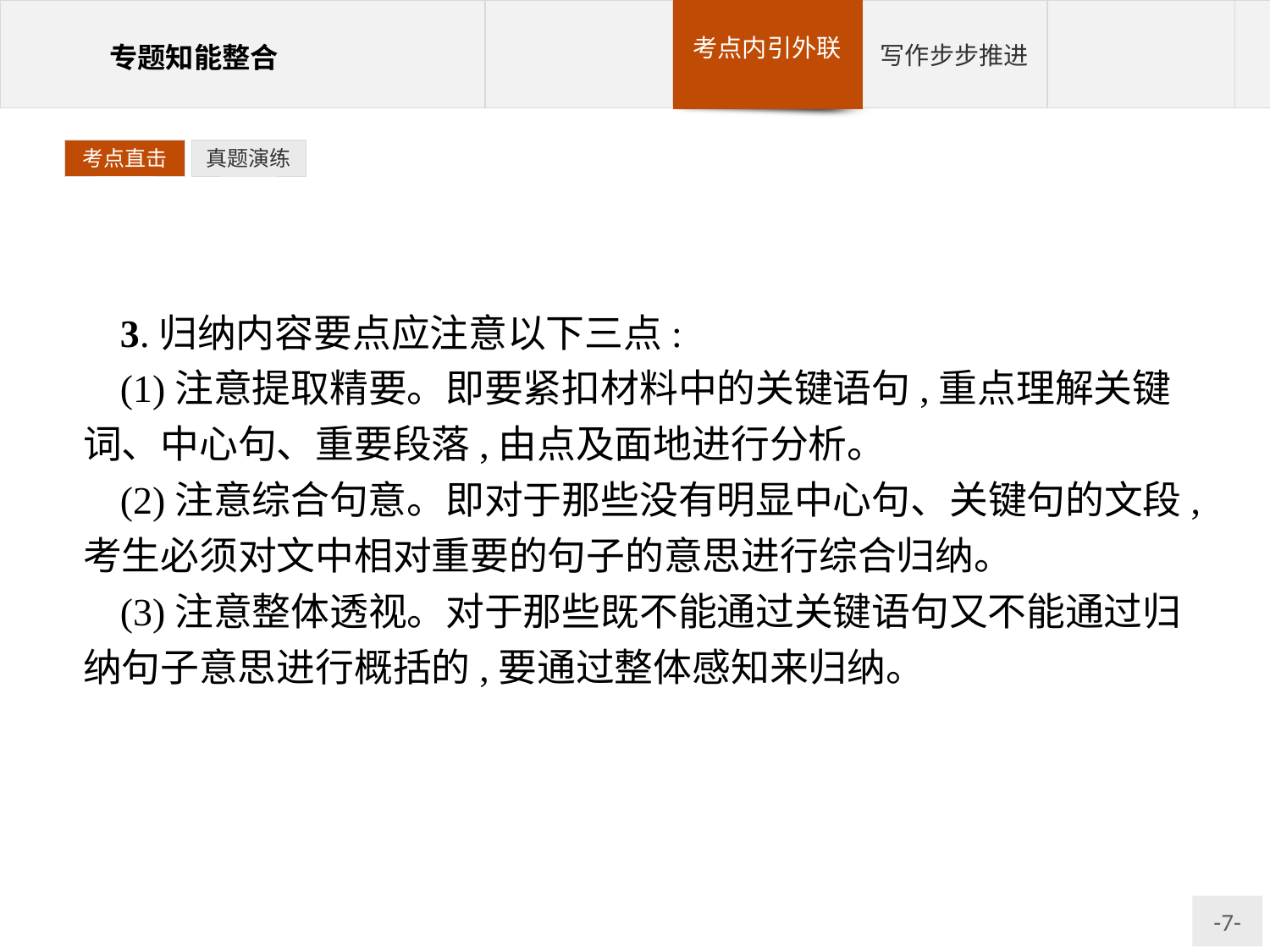

考点直击
真题演练
3.归纳内容要点应注意以下三点:
(1)注意提取精要。即要紧扣材料中的关键语句,重点理解关键词、中心句、重要段落,由点及面地进行分析。
(2)注意综合句意。即对于那些没有明显中心句、关键句的文段,考生必须对文中相对重要的句子的意思进行综合归纳。
(3)注意整体透视。对于那些既不能通过关键语句又不能通过归纳句子意思进行概括的,要通过整体感知来归纳。